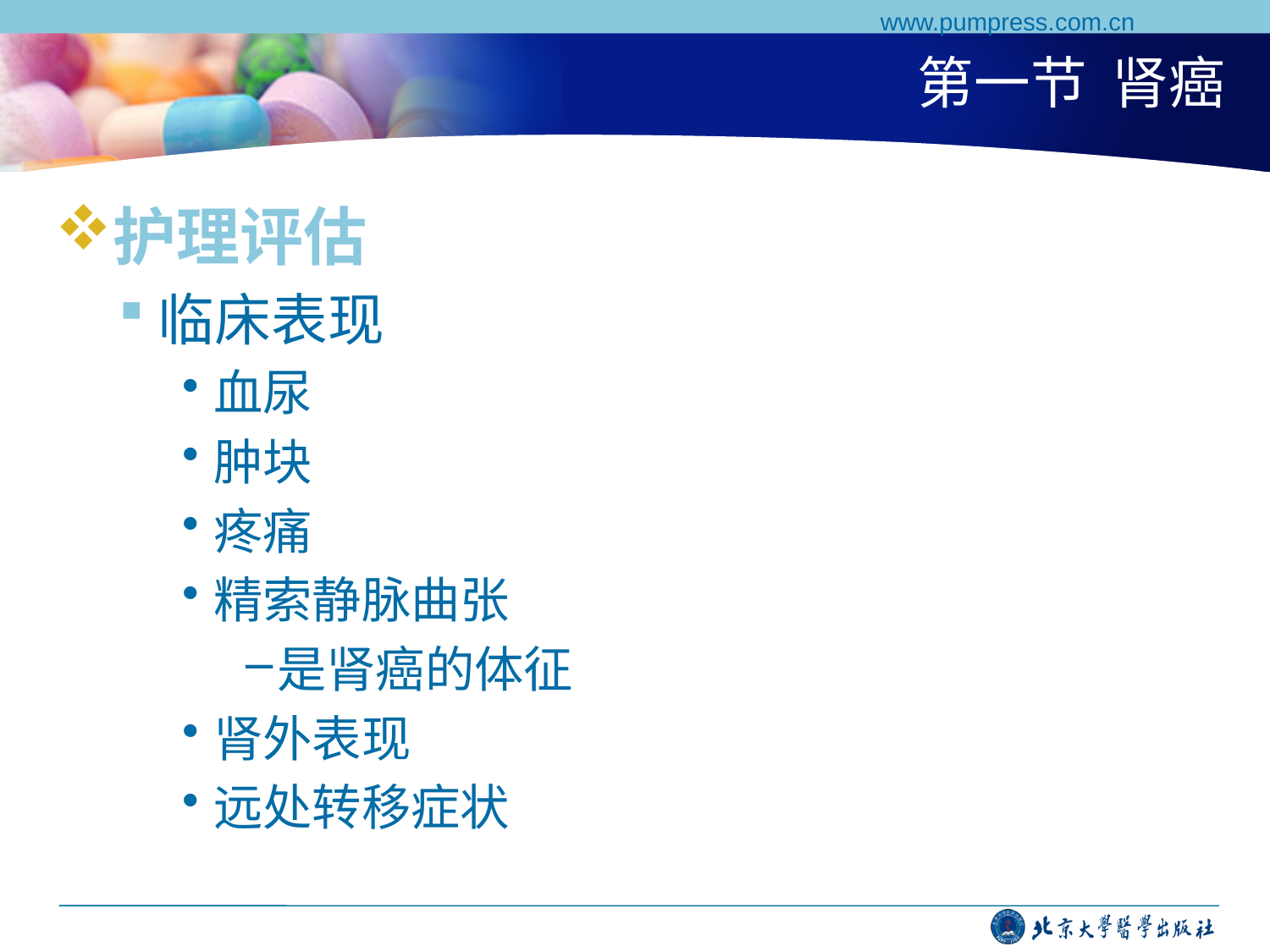

www.pumpress.com.cn
# 第一节  肾癌
护理评估
临床表现
血尿
肿块
疼痛
精索静脉曲张
是肾癌的体征
肾外表现
远处转移症状